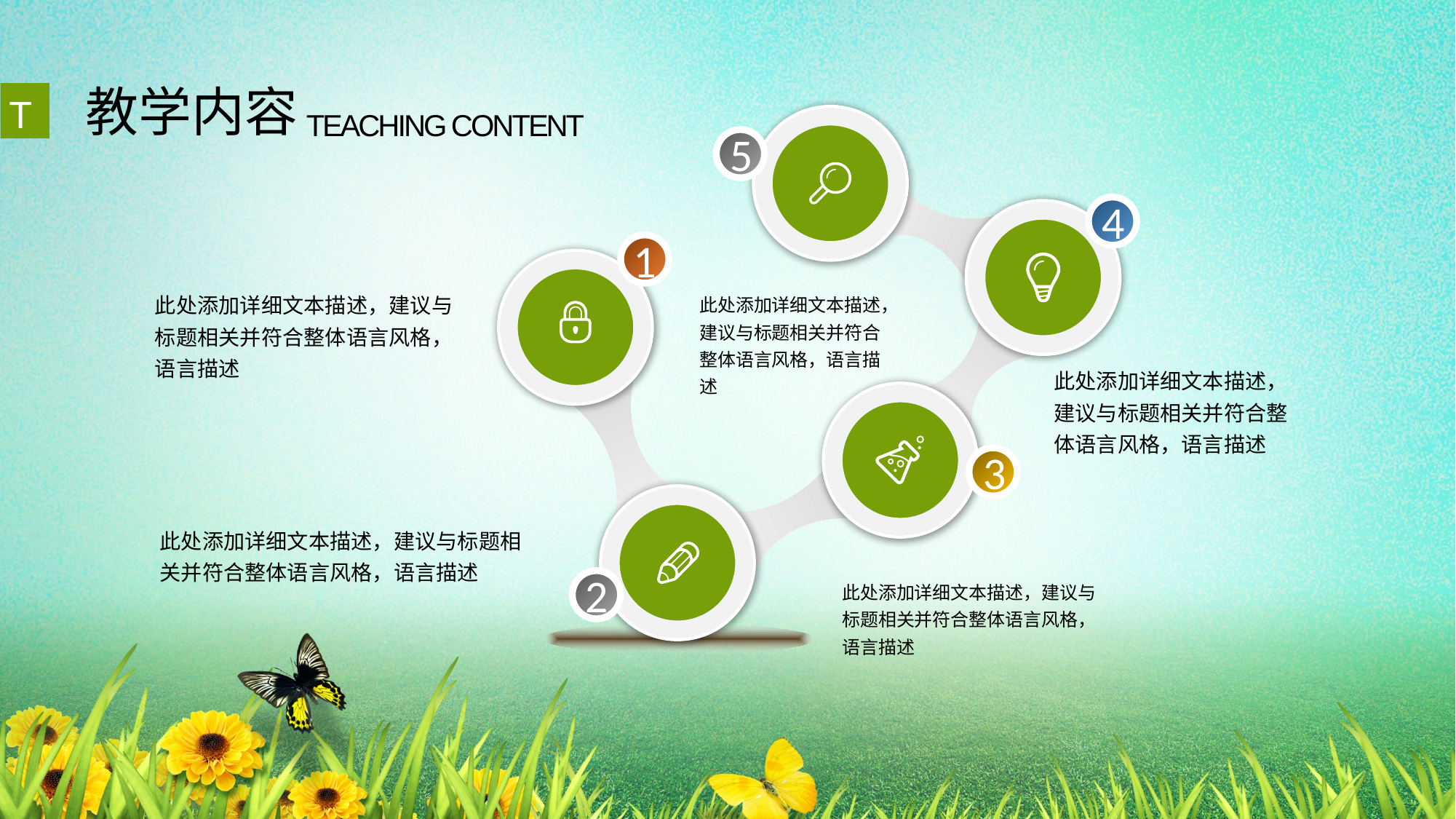

教学内容
TEACHING CONTENT

T

5

4

1

3

2

此处添加详细文本描述，建议与标题相关并符合整体语言风格，语言描述
此处添加详细文本描述，建议与标题相关并符合整体语言风格，语言描述

此处添加详细文本描述，建议与标题相关并符合整体语言风格，语言描述

此处添加详细文本描述，建议与标题相关并符合整体语言风格，语言描述

此处添加详细文本描述，建议与标题相关并符合整体语言风格，语言描述